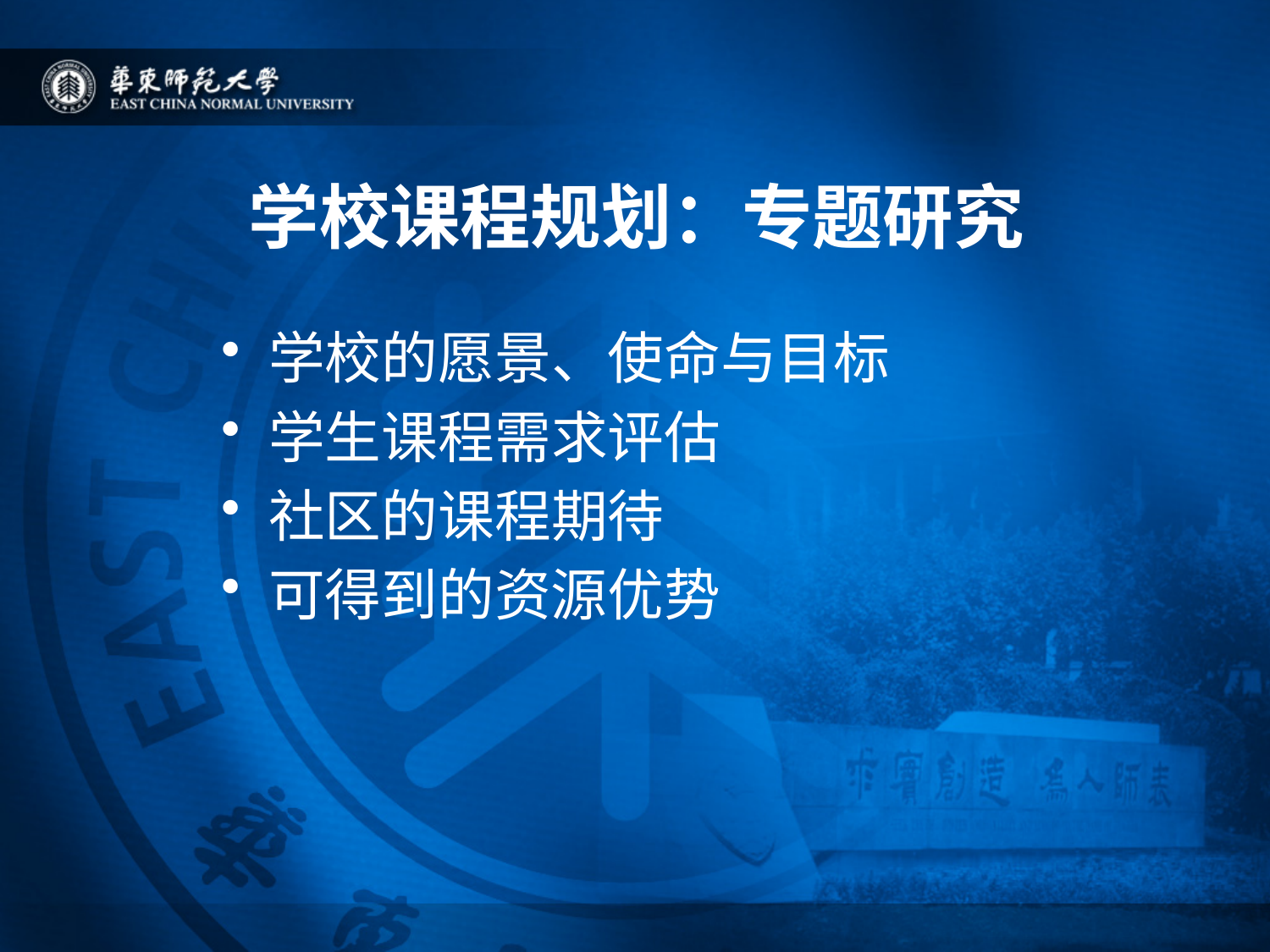

# 学校课程规划：专题研究
学校的愿景、使命与目标
学生课程需求评估
社区的课程期待
可得到的资源优势